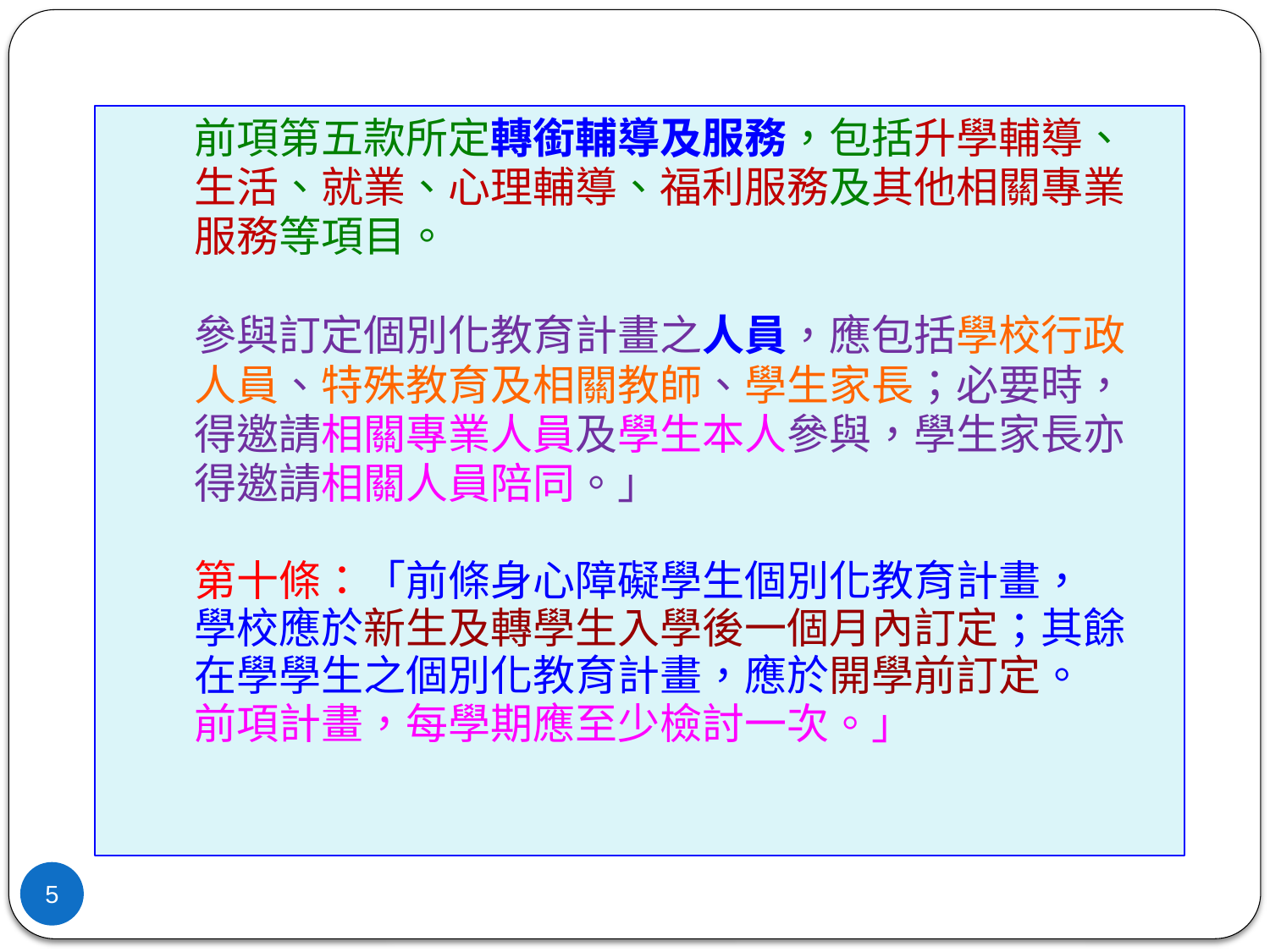

前項第五款所定轉銜輔導及服務，包括升學輔導、
        生活、就業、心理輔導、福利服務及其他相關專業
        服務等項目。

        參與訂定個別化教育計畫之人員，應包括學校行政
        人員、特殊教育及相關教師、學生家長；必要時，
        得邀請相關專業人員及學生本人參與，學生家長亦
        得邀請相關人員陪同。」

        第十條：「前條身心障礙學生個別化教育計畫，
        學校應於新生及轉學生入學後一個月內訂定；其餘
        在學學生之個別化教育計畫，應於開學前訂定。
        前項計畫，每學期應至少檢討一次。」

5